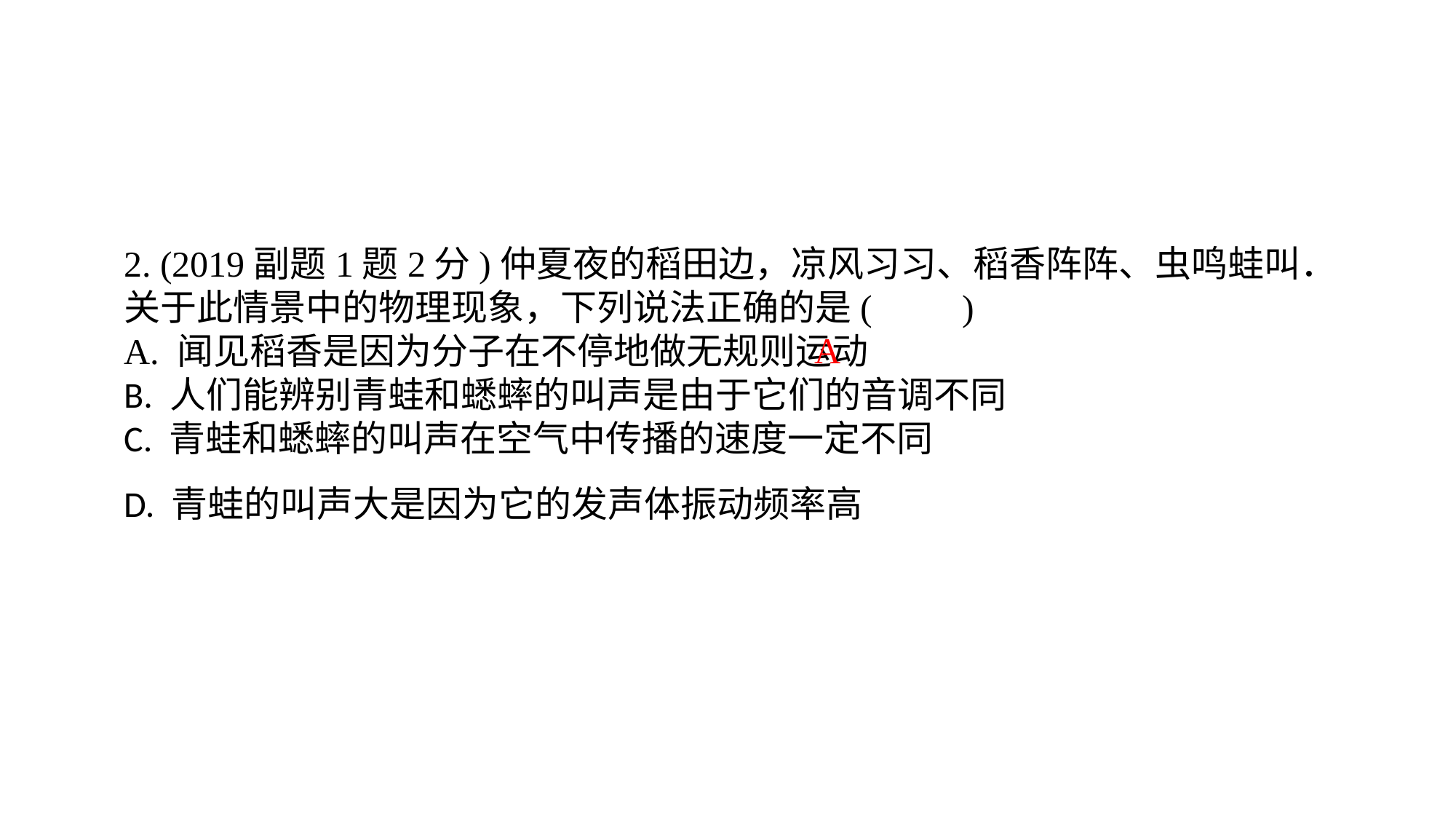

2. (2019副题1题2分)仲夏夜的稻田边，凉风习习、稻香阵阵、虫鸣蛙叫．关于此情景中的物理现象，下列说法正确的是(　　)A. 闻见稻香是因为分子在不停地做无规则运动B. 人们能辨别青蛙和蟋蟀的叫声是由于它们的音调不同C. 青蛙和蟋蟀的叫声在空气中传播的速度一定不同D. 青蛙的叫声大是因为它的发声体振动频率高
A